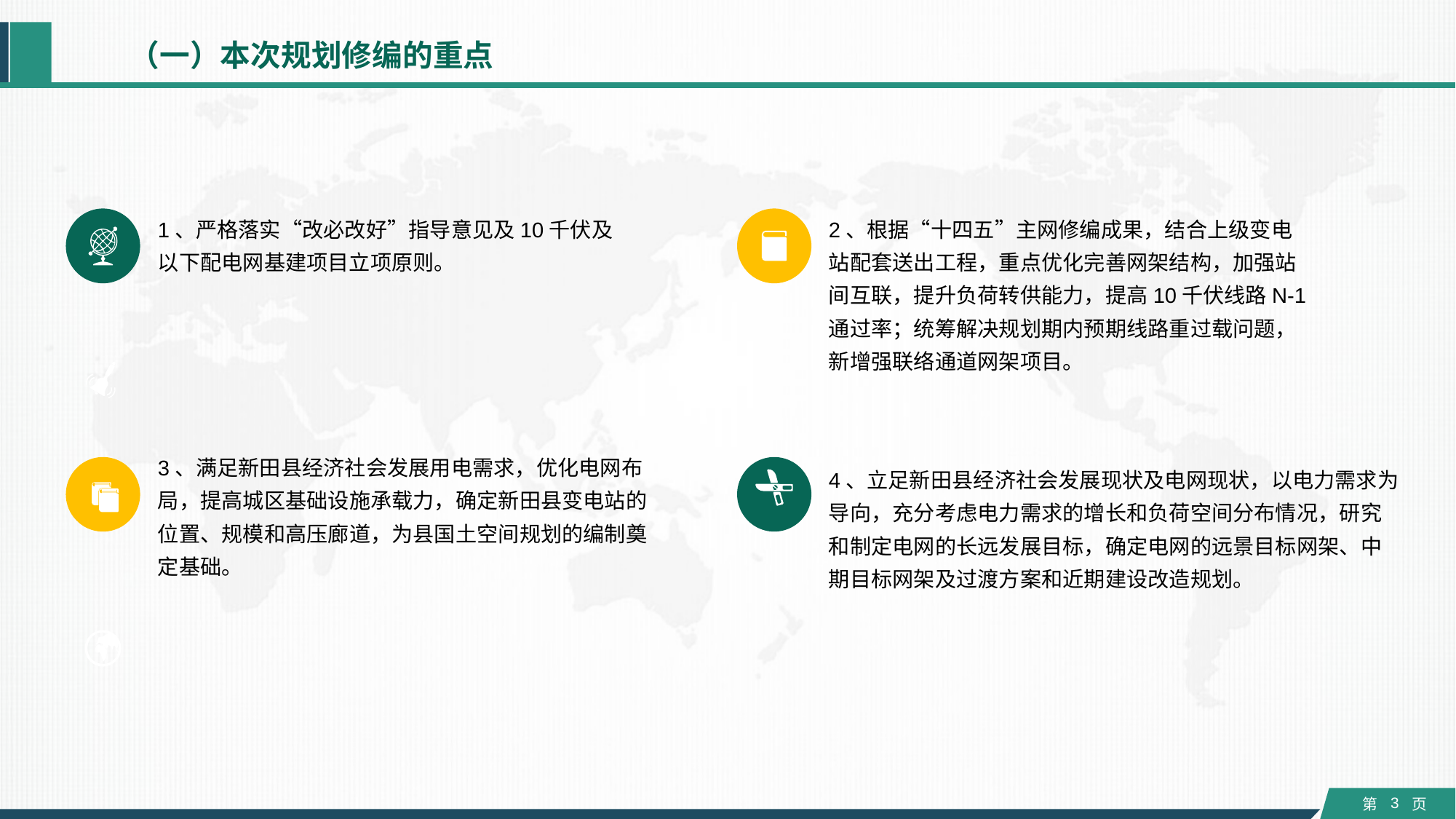

（一）本次规划修编的重点
2、根据“十四五”主网修编成果，结合上级变电站配套送出工程，重点优化完善网架结构，加强站间互联，提升负荷转供能力，提高10千伏线路N-1通过率；统筹解决规划期内预期线路重过载问题，新增强联络通道网架项目。

1、严格落实“改必改好”指导意见及10千伏及以下配电网基建项目立项原则。

3、满足新田县经济社会发展用电需求，优化电网布局，提高城区基础设施承载力，确定新田县变电站的位置、规模和高压廊道，为县国土空间规划的编制奠定基础。

4、立足新田县经济社会发展现状及电网现状，以电力需求为导向，充分考虑电力需求的增长和负荷空间分布情况，研究和制定电网的长远发展目标，确定电网的远景目标网架、中期目标网架及过渡方案和近期建设改造规划。